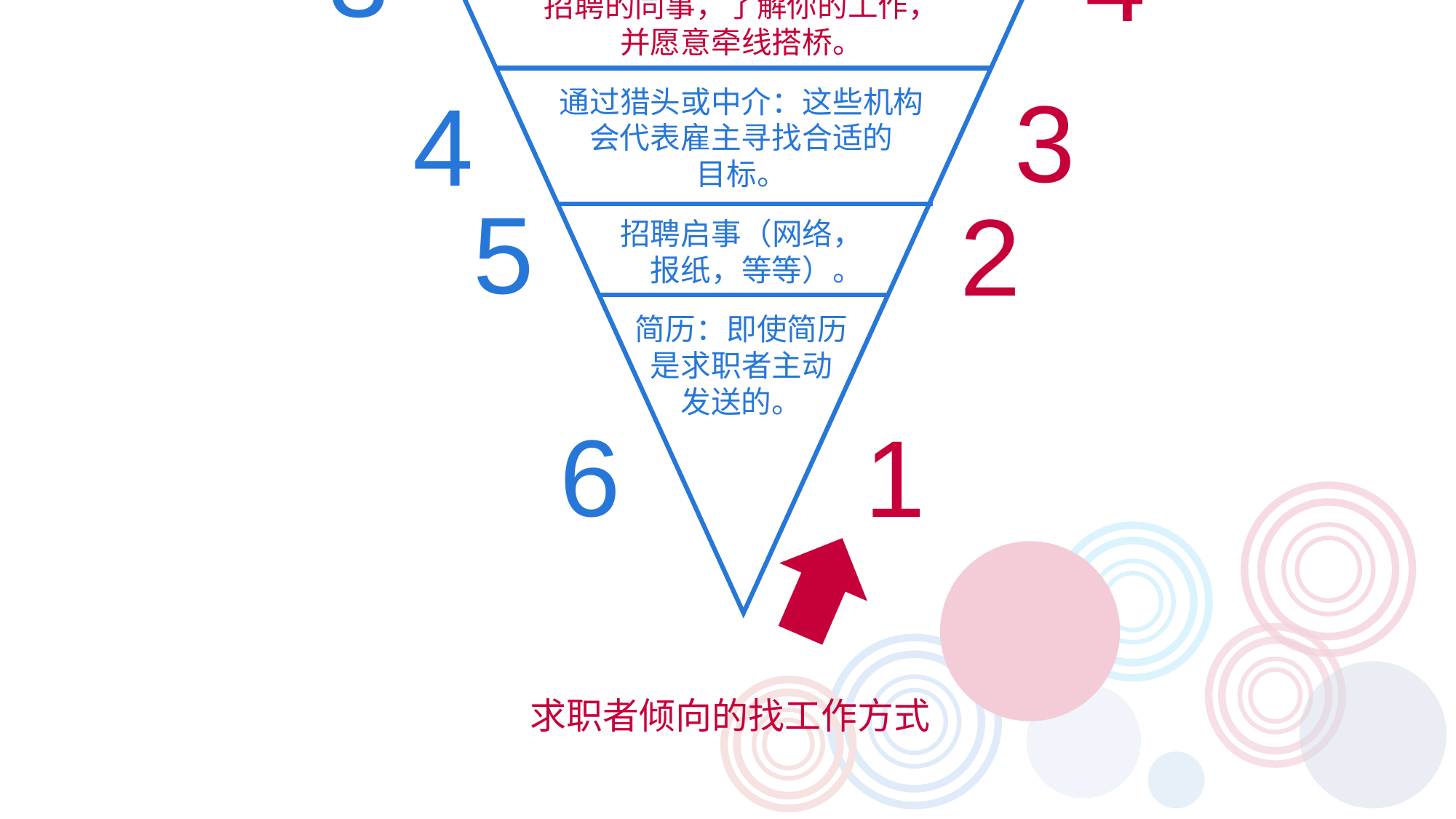

从内部：提升全职员工、转正兼职员工，或雇用以前的合同工、临时工。
雇主的想法：我要招聘那些了解其表现的人。（低风险策略）
对求职者的启示：看看能否被以前干过临时工、合同工、
顾问的地方雇用，谋求一份全职工作。
注重证据：雇用能够提供证明，表示自己具备雇主要求的
能力，以及能干什么的人。
对求职者的启示：如果你是一个程序员，带着你编的
程序；如果是摄影师，带着照片；如果是顾问，
带着成功案例。
通过朋友或同事推荐：雇用可靠的人
（比如雇主的朋友和你一起工作过）。
找到你目标雇主公司的人，TA认识负责
招聘的同事，了解你的工作，
并愿意牵线搭桥。
通过猎头或中介：这些机构
会代表雇主寻找合适的
目标。
招聘启事（网络，
报纸，等等）。
简历：即使简历
是求职者主动
发送的。
6
1
2
5
3
4
3
4
5
2
6
1

求职者倾向的找工作方式